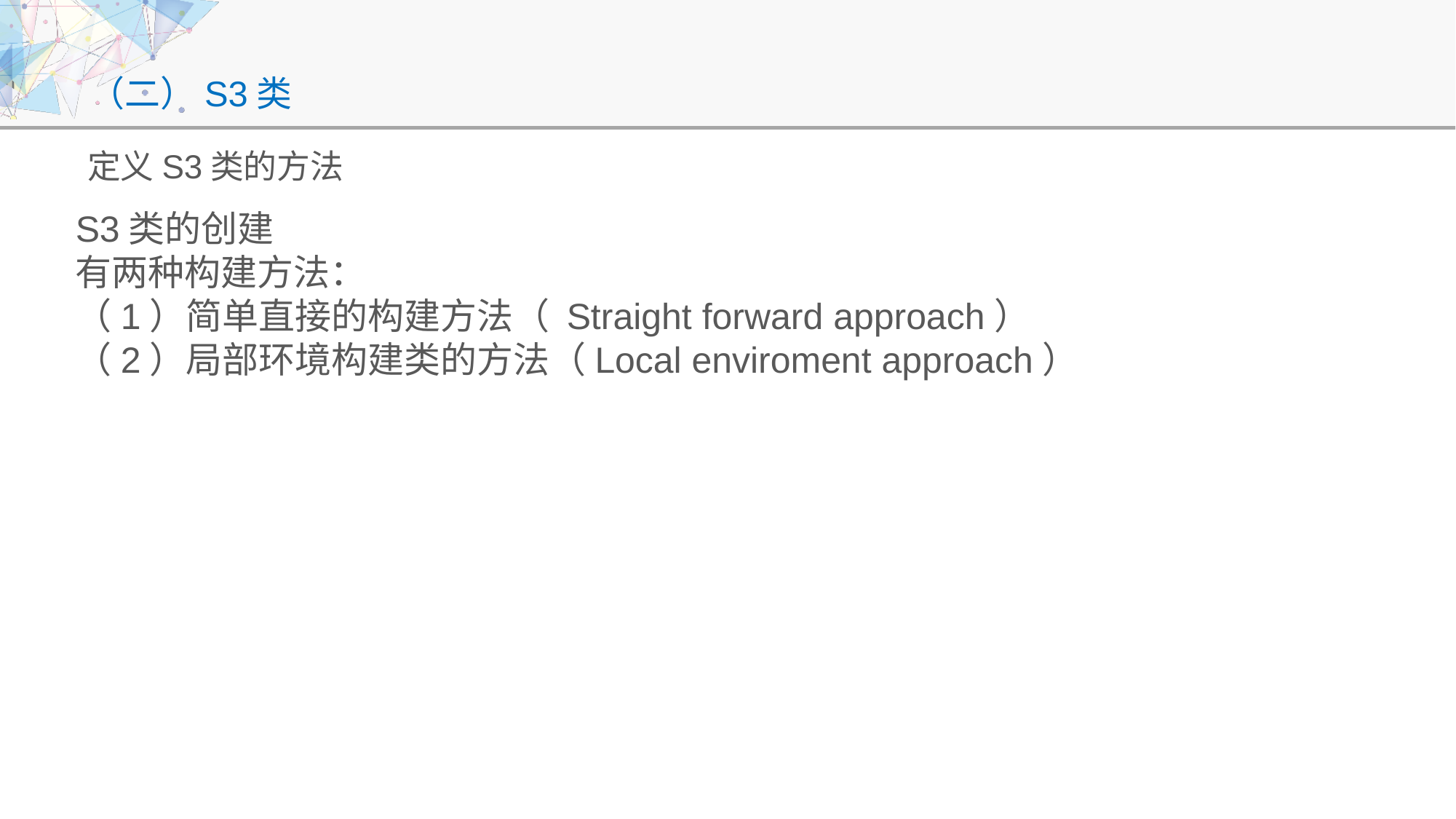

# （二）S3类
定义S3类的方法
S3类的创建
有两种构建方法：
（1）简单直接的构建方法（ Straight forward approach）
（2）局部环境构建类的方法（Local enviroment approach）